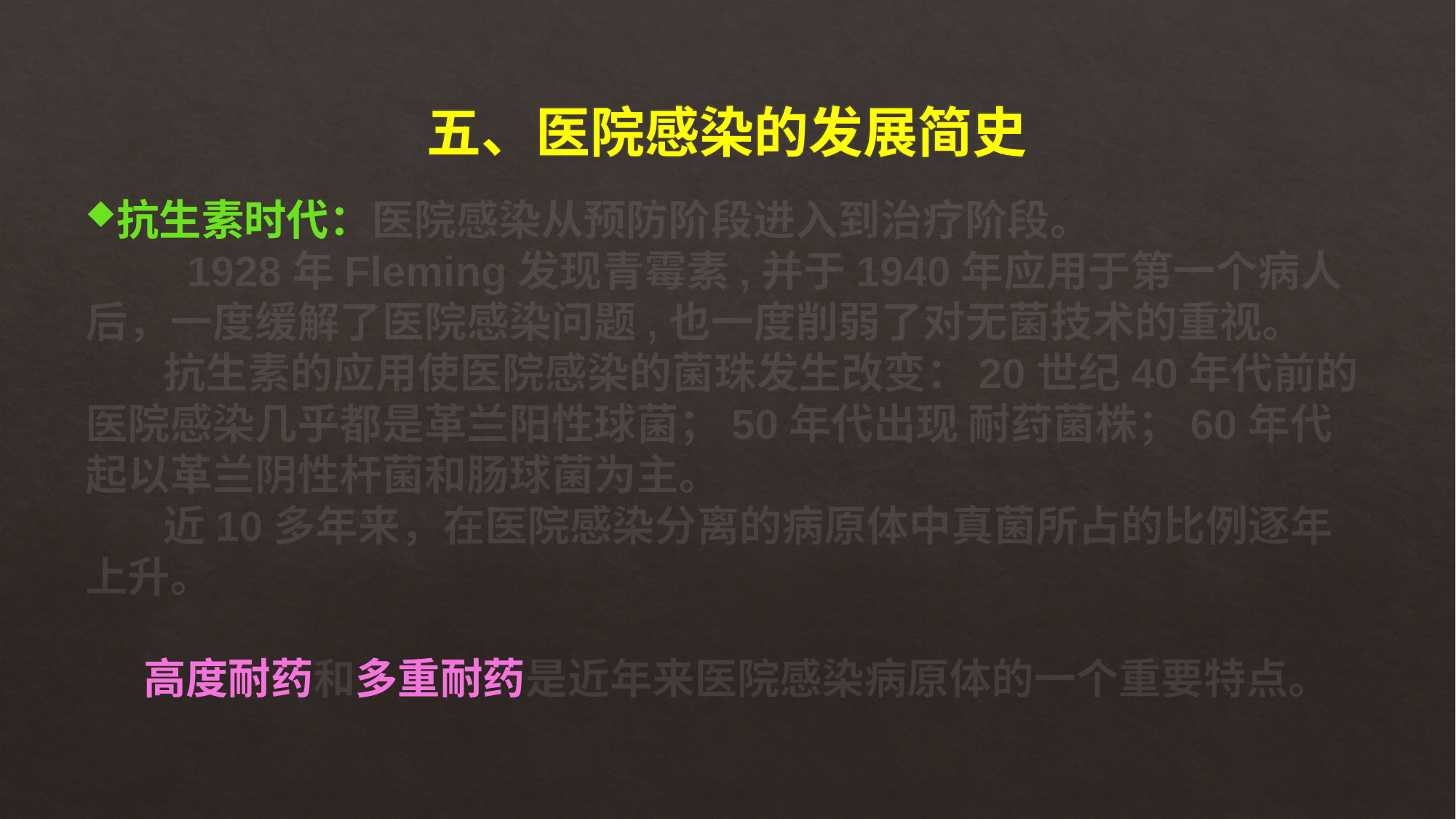

# 五、医院感染的发展简史
抗生素时代：医院感染从预防阶段进入到治疗阶段。
    1928年Fleming发现青霉素,并于1940年应用于第一个病人后，一度缓解了医院感染问题,也一度削弱了对无菌技术的重视。
       抗生素的应用使医院感染的菌珠发生改变：20世纪40年代前的医院感染几乎都是革兰阳性球菌；50年代出现 耐荮菌株；60年代起以革兰阴性杆菌和肠球菌为主。
       近10多年来，在医院感染分离的病原体中真菌所占的比例逐年上升。

     高度耐药和多重耐药是近年来医院感染病原体的一个重要特点。